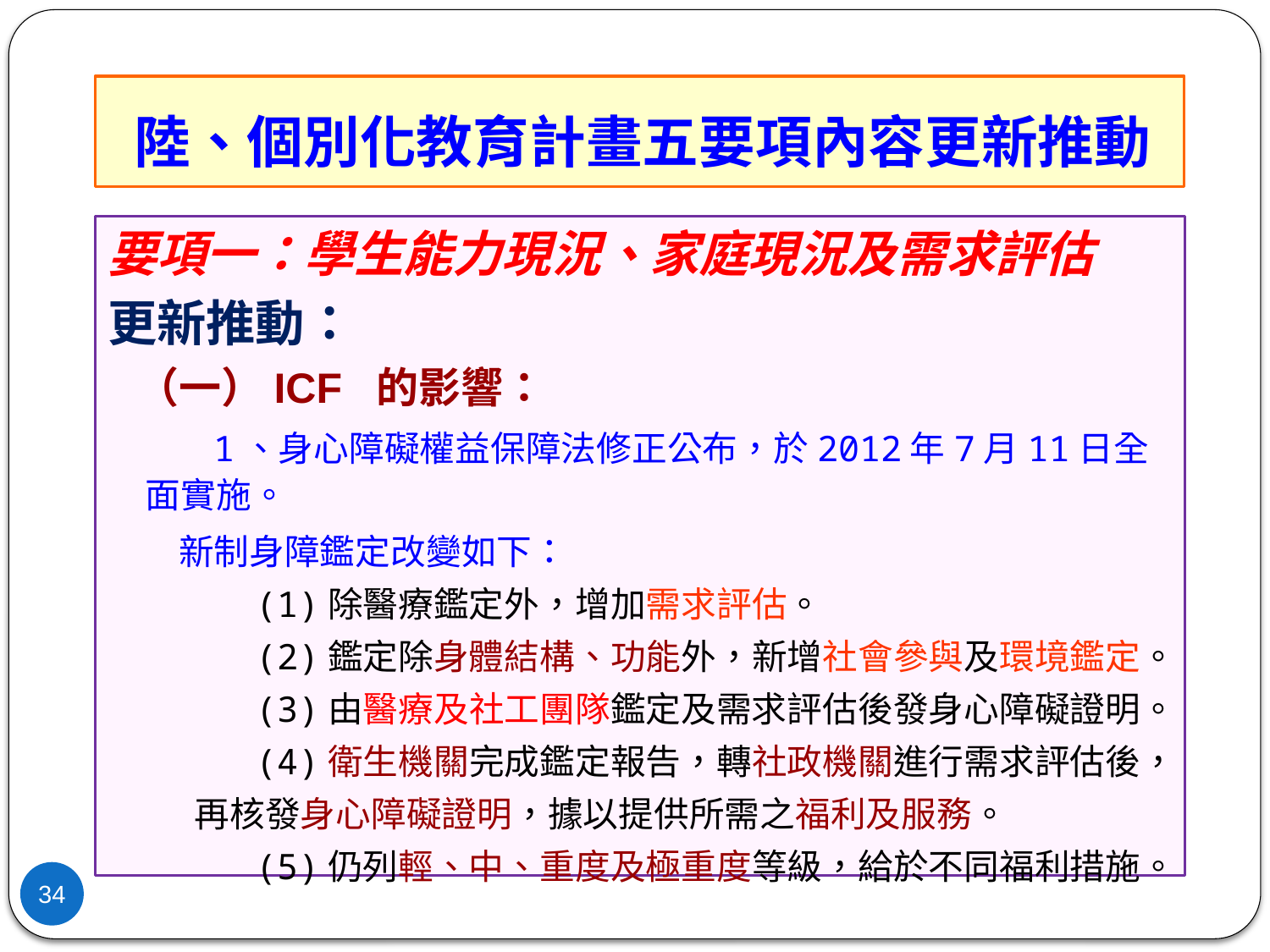

# 陸、個別化教育計畫五要項內容更新推動
要項一：學生能力現況、家庭現況及需求評估
更新推動：
  （一）ICF  的影響：
     1、身心障礙權益保障法修正公布，於2012年7月11日全面實施。
        新制身障鑑定改變如下：
       (1)除醫療鑑定外，增加需求評估。
       (2)鑑定除身體結構、功能外，新增社會參與及環境鑑定。
       (3)由醫療及社工團隊鑑定及需求評估後發身心障礙證明。
       (4)衛生機關完成鑑定報告，轉社政機關進行需求評估後，
          再核發身心障礙證明，據以提供所需之福利及服務。
       (5)仍列輕、中、重度及極重度等級，給於不同福利措施。

34